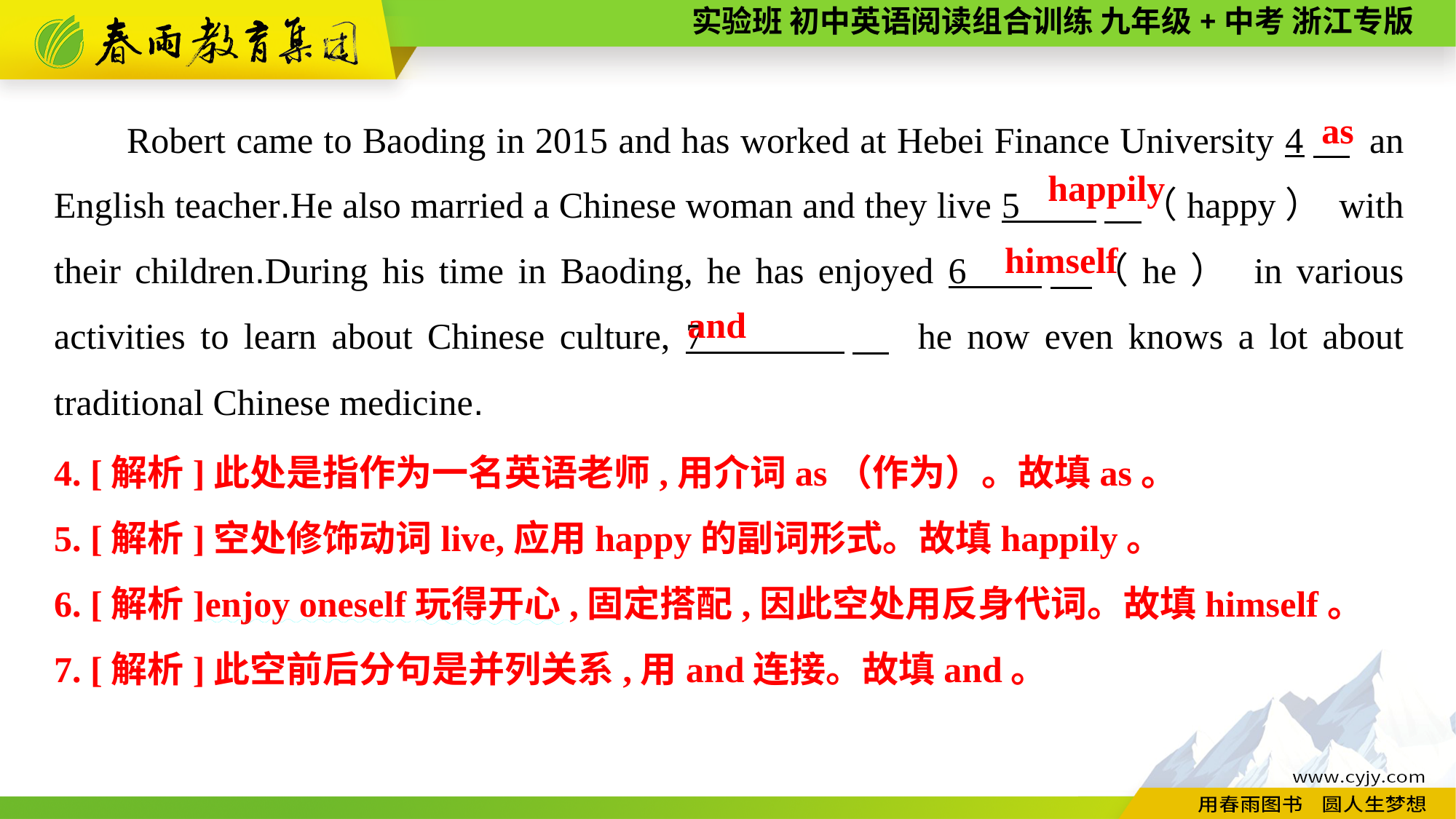

Robert came to Baoding in 2015 and has worked at Hebei Finance University 4　 an English teacher.He also married a Chinese woman and they live 5        　（happy） with their children.During his time in Baoding, he has enjoyed 6     　（he） in various activities to learn about Chinese culture, 7         　 he now even knows a lot about traditional Chinese medicine.
as
happily
himself
and
4. [解析]此处是指作为一名英语老师,用介词as（作为）。故填as。
5. [解析]空处修饰动词live,应用happy的副词形式。故填happily。
6. [解析]enjoy oneself玩得开心,固定搭配,因此空处用反身代词。故填himself。
7. [解析]此空前后分句是并列关系,用and连接。故填and。